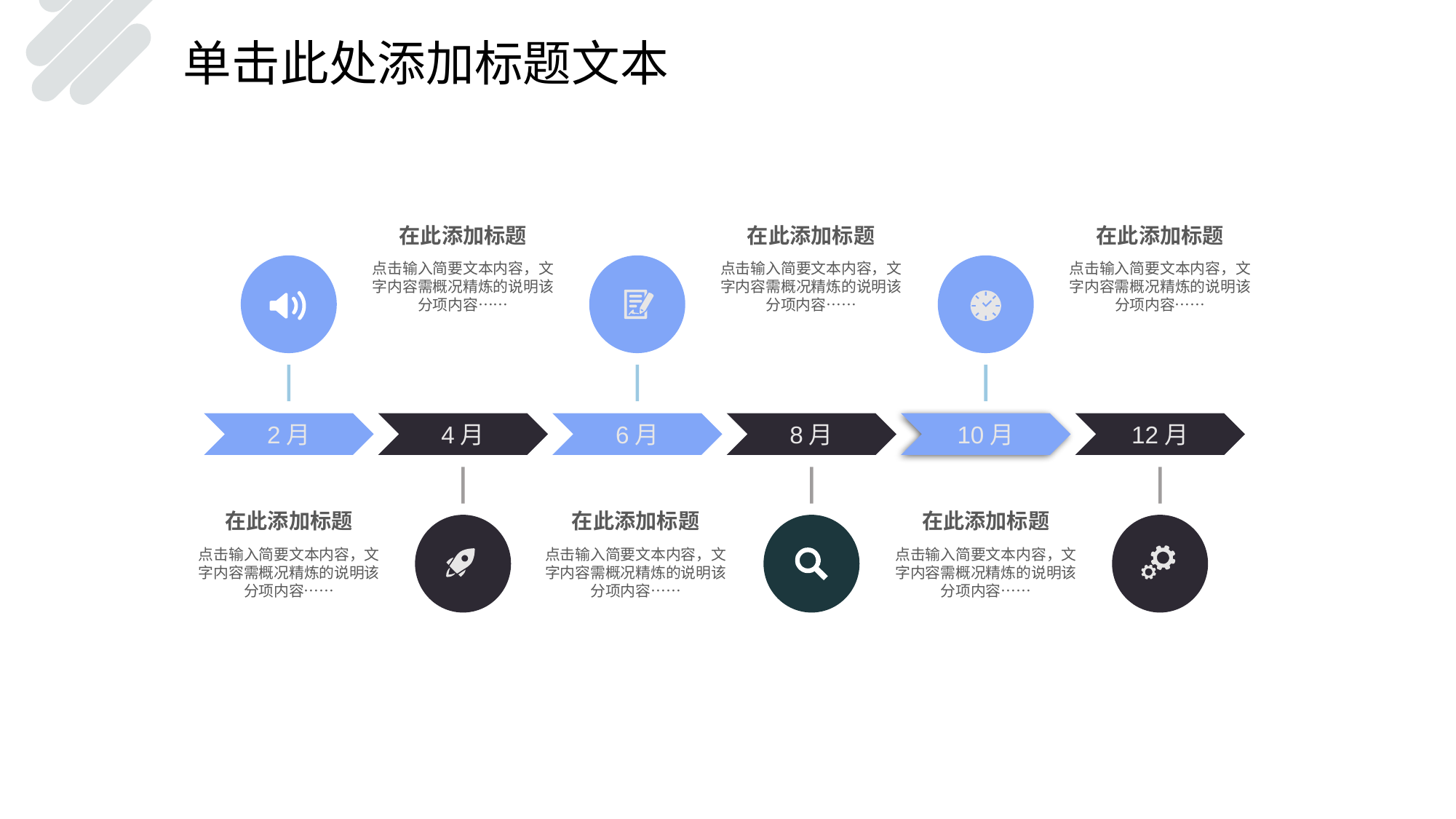

单击此处添加标题文本
在此添加标题
点击输入简要文本内容，文字内容需概况精炼的说明该分项内容……
在此添加标题
点击输入简要文本内容，文字内容需概况精炼的说明该分项内容……
在此添加标题
点击输入简要文本内容，文字内容需概况精炼的说明该分项内容……

2月
4月
6月
8月
10月
12月
在此添加标题
点击输入简要文本内容，文字内容需概况精炼的说明该分项内容……
在此添加标题
点击输入简要文本内容，文字内容需概况精炼的说明该分项内容……
在此添加标题
点击输入简要文本内容，文字内容需概况精炼的说明该分项内容……